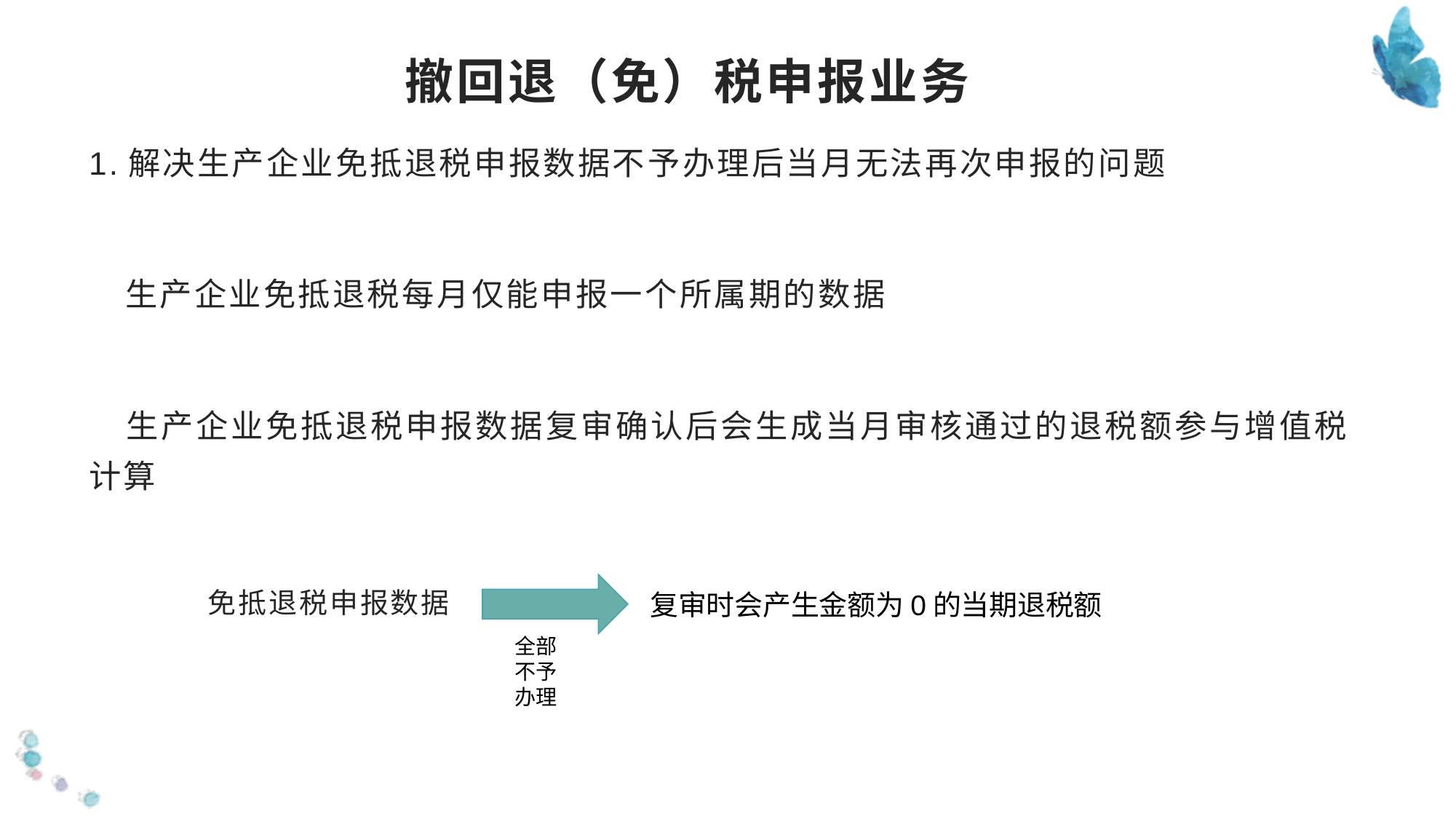

# 撤回退（免）税申报业务
1.解决生产企业免抵退税申报数据不予办理后当月无法再次申报的问题

   生产企业免抵退税每月仅能申报一个所属期的数据

   生产企业免抵退税申报数据复审确认后会生成当月审核通过的退税额参与增值税计算

             免抵退税申报数据

    作用：将企业申报数据作废后系统可以允许生产企业当月重新申报，否则企业只能下月申报

复审时会产生金额为0的当期退税额
全部不予办理